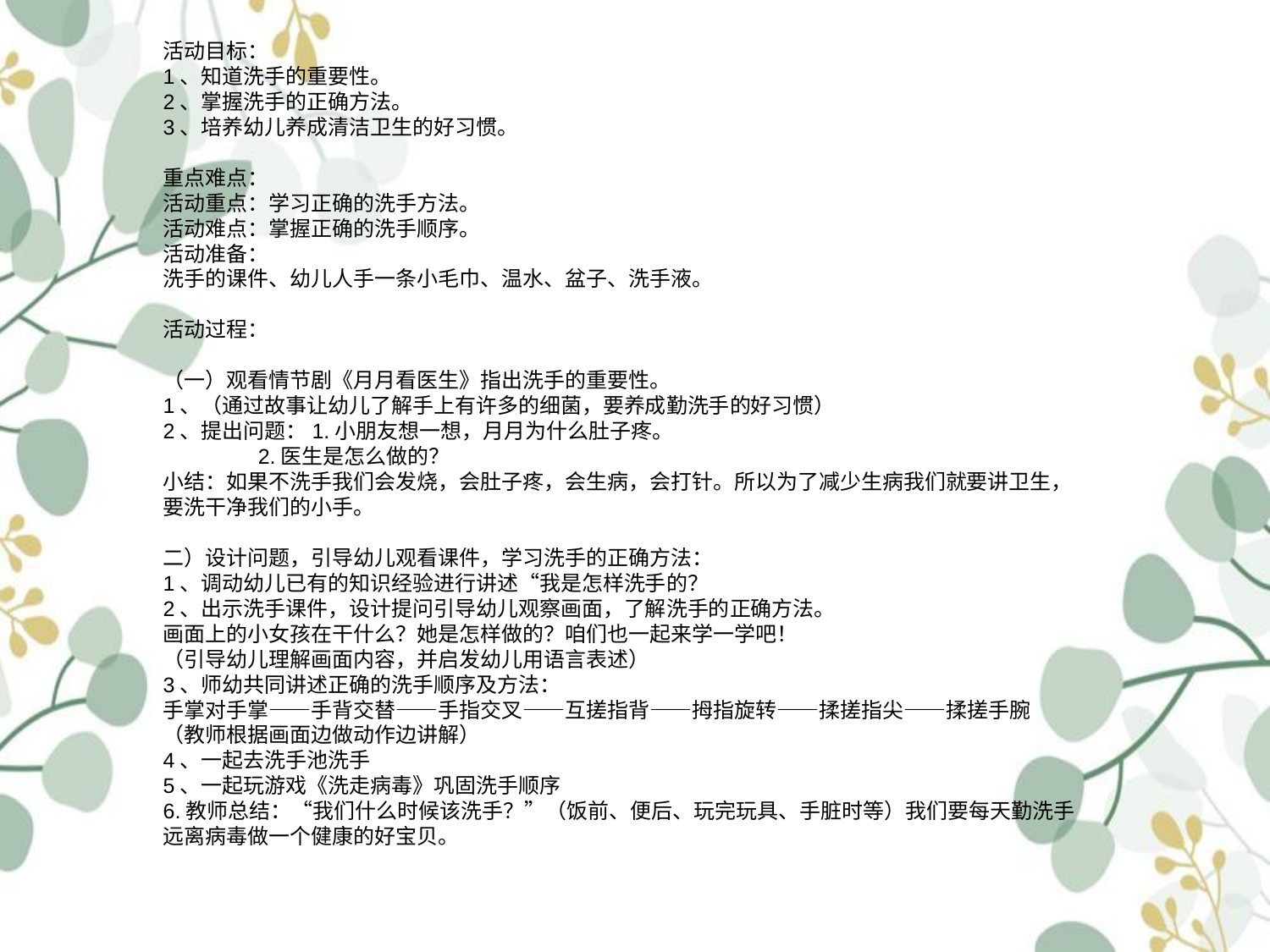

活动目标：
1、知道洗手的重要性。
2、掌握洗手的正确方法。
3、培养幼儿养成清洁卫生的好习惯。

重点难点：
活动重点：学习正确的洗手方法。
活动难点：掌握正确的洗手顺序。
活动准备：
洗手的课件、幼儿人手一条小毛巾、温水、盆子、洗手液。

活动过程：

（一）观看情节剧《月月看医生》指出洗手的重要性。
1、（通过故事让幼儿了解手上有许多的细菌，要养成勤洗手的好习惯）
2、提出问题：1.小朋友想一想，月月为什么肚子疼。
                2.医生是怎么做的？
小结：如果不洗手我们会发烧，会肚子疼，会生病，会打针。所以为了减少生病我们就要讲卫生，要洗干净我们的小手。

二）设计问题，引导幼儿观看课件，学习洗手的正确方法：
1、调动幼儿已有的知识经验进行讲述“我是怎样洗手的？
2、出示洗手课件，设计提问引导幼儿观察画面，了解洗手的正确方法。
画面上的小女孩在干什么？她是怎样做的？咱们也一起来学一学吧！
（引导幼儿理解画面内容，并启发幼儿用语言表述）
3、师幼共同讲述正确的洗手顺序及方法：
手掌对手掌——手背交替——手指交叉——互搓指背——拇指旋转——揉搓指尖——揉搓手腕
（教师根据画面边做动作边讲解）
4、一起去洗手池洗手
5、一起玩游戏《洗走病毒》巩固洗手顺序
6.教师总结：“我们什么时候该洗手？”（饭前、便后、玩完玩具、手脏时等）我们要每天勤洗手远离病毒做一个健康的好宝贝。